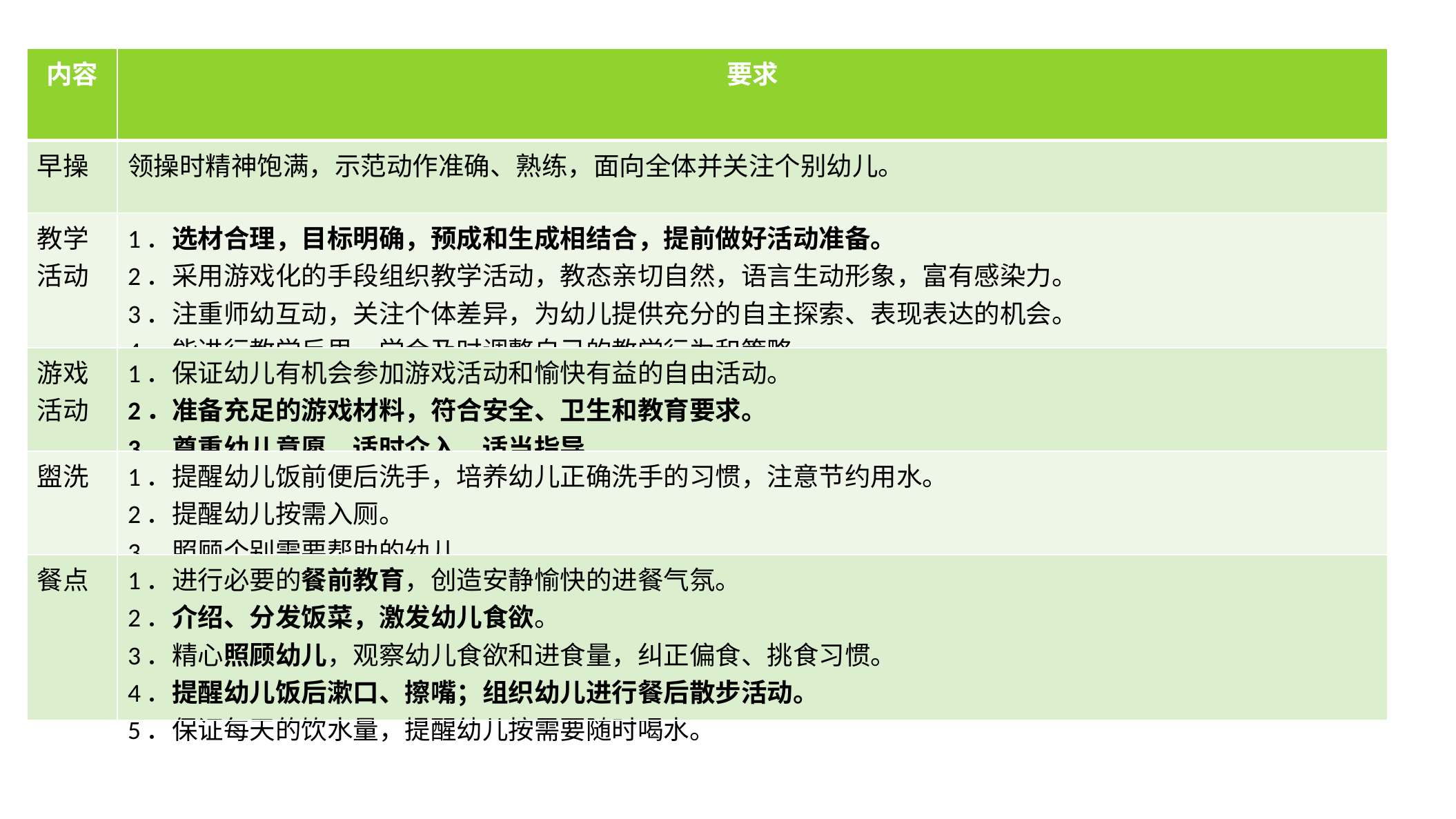

| 内容 | 要求 |
| --- | --- |
| 早操 | 领操时精神饱满，示范动作准确、熟练，面向全体并关注个别幼儿。 |
| 教学 活动 | 1．选材合理，目标明确，预成和生成相结合，提前做好活动准备。 2．采用游戏化的手段组织教学活动，教态亲切自然，语言生动形象，富有感染力。 3．注重师幼互动，关注个体差异，为幼儿提供充分的自主探索、表现表达的机会。 4．能进行教学反思，学会及时调整自己的教学行为和策略。 |
| 游戏 活动 | 1．保证幼儿有机会参加游戏活动和愉快有益的自由活动。 2．准备充足的游戏材料，符合安全、卫生和教育要求。 3．尊重幼儿意愿，适时介入、适当指导。 |
| 盥洗 | 1．提醒幼儿饭前便后洗手，培养幼儿正确洗手的习惯，注意节约用水。 2．提醒幼儿按需入厕。 3．照顾个别需要帮助的幼儿。 |
| 餐点 | 1．进行必要的餐前教育，创造安静愉快的进餐气氛。 2．介绍、分发饭菜，激发幼儿食欲。 3．精心照顾幼儿，观察幼儿食欲和进食量，纠正偏食、挑食习惯。 4．提醒幼儿饭后漱口、擦嘴；组织幼儿进行餐后散步活动。 5．保证每天的饮水量，提醒幼儿按需要随时喝水。 |
点击请替换文字内容
请替换文字内容，点击添加相关标题文字，修改文字内容，也可以直接复制你的内容到此。请替换文字内容，点击添加相关标题文字，修改文字内容，也可以直接复制你的内容到此。请替换文字内容，点击添加相关标题文字，修改文字内容，也可以直接复制你的内容到此。